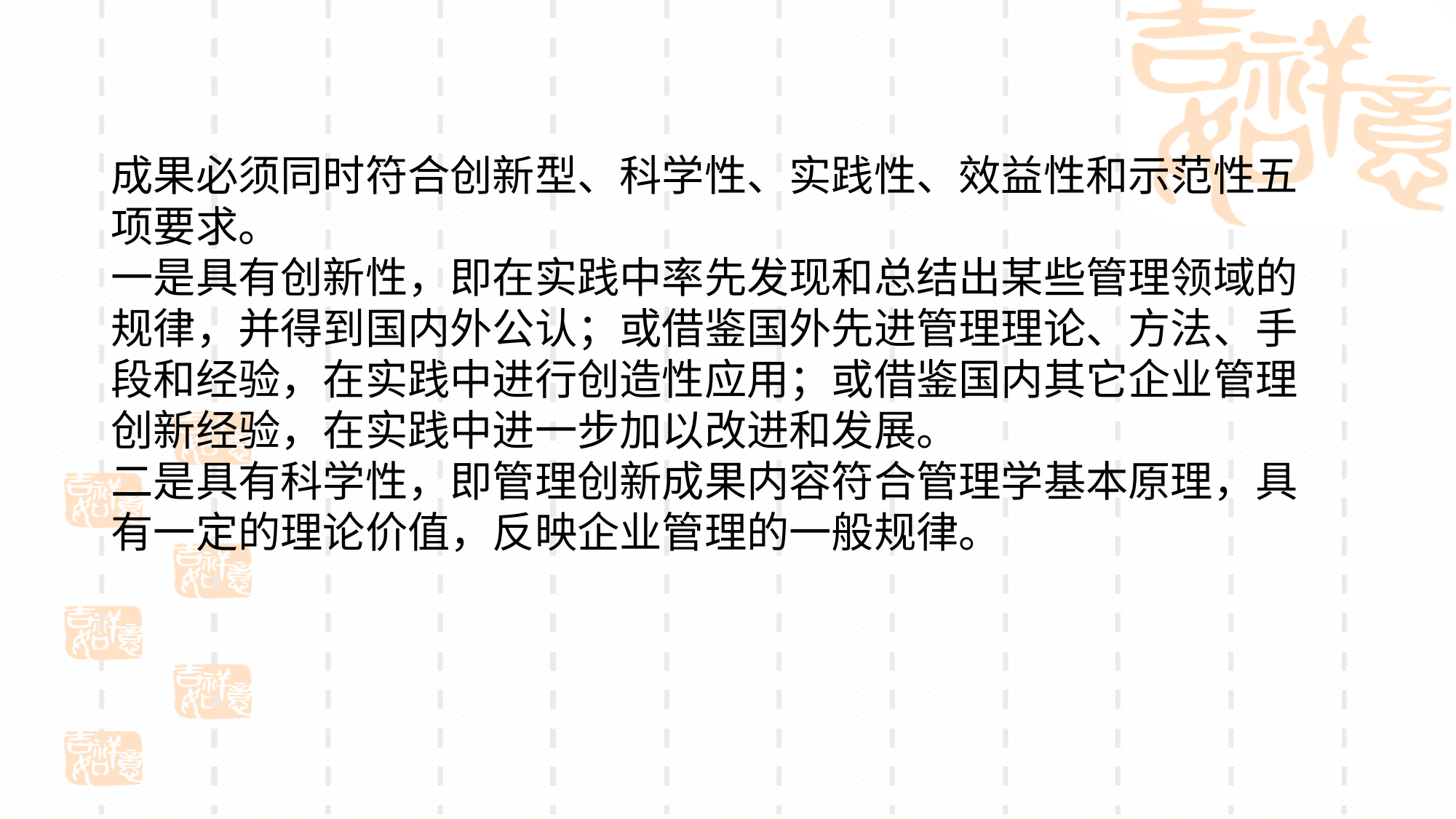

成果必须同时符合创新型、科学性、实践性、效益性和示范性五项要求。
一是具有创新性，即在实践中率先发现和总结出某些管理领域的规律，并得到国内外公认；或借鉴国外先进管理理论、方法、手段和经验，在实践中进行创造性应用；或借鉴国内其它企业管理创新经验，在实践中进一步加以改进和发展。
二是具有科学性，即管理创新成果内容符合管理学基本原理，具有一定的理论价值，反映企业管理的一般规律。